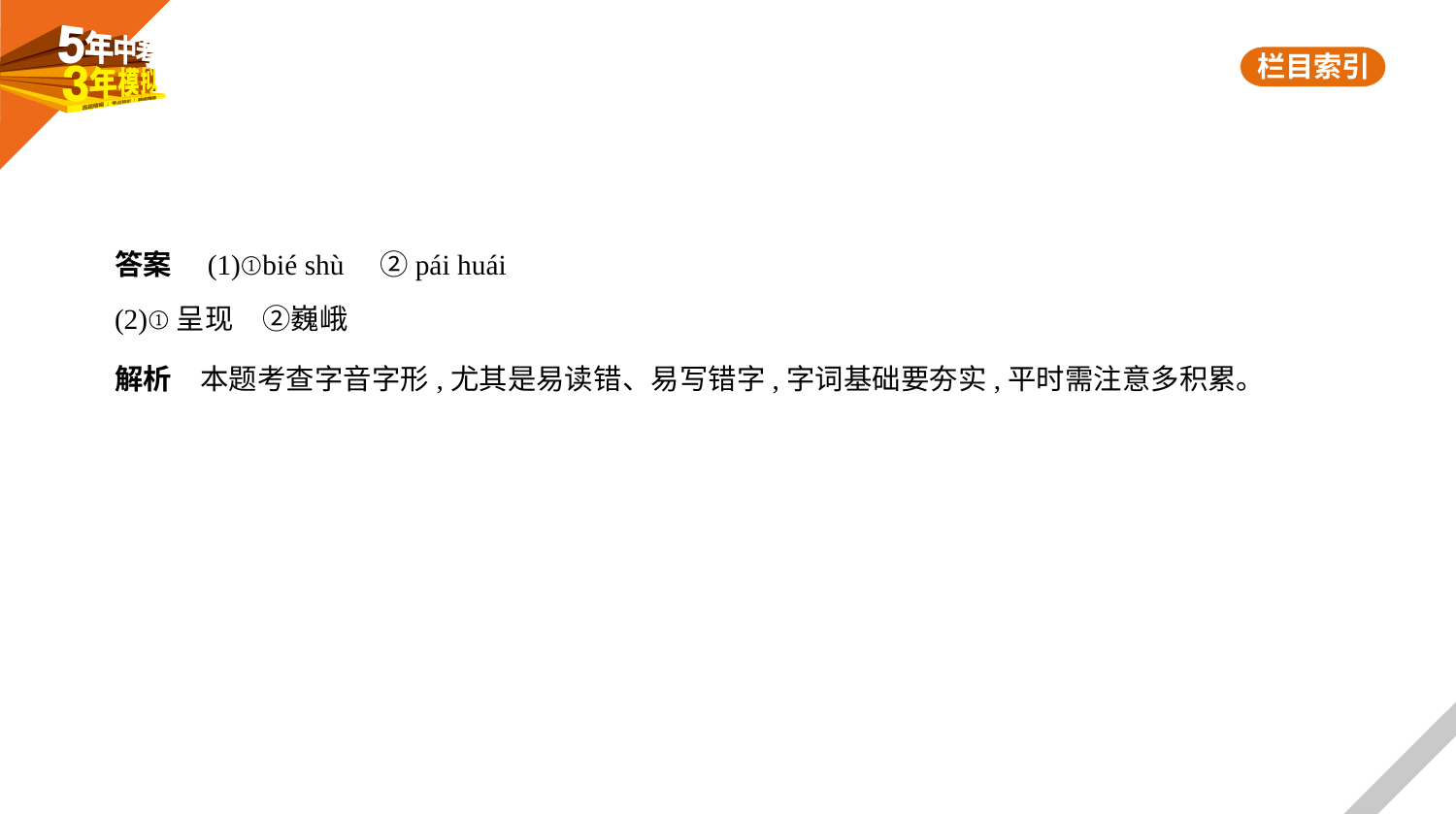

答案　(1)①bié shù　②pái huái
(2)①呈现　②巍峨
解析　本题考查字音字形,尤其是易读错、易写错字,字词基础要夯实,平时需注意多积累。